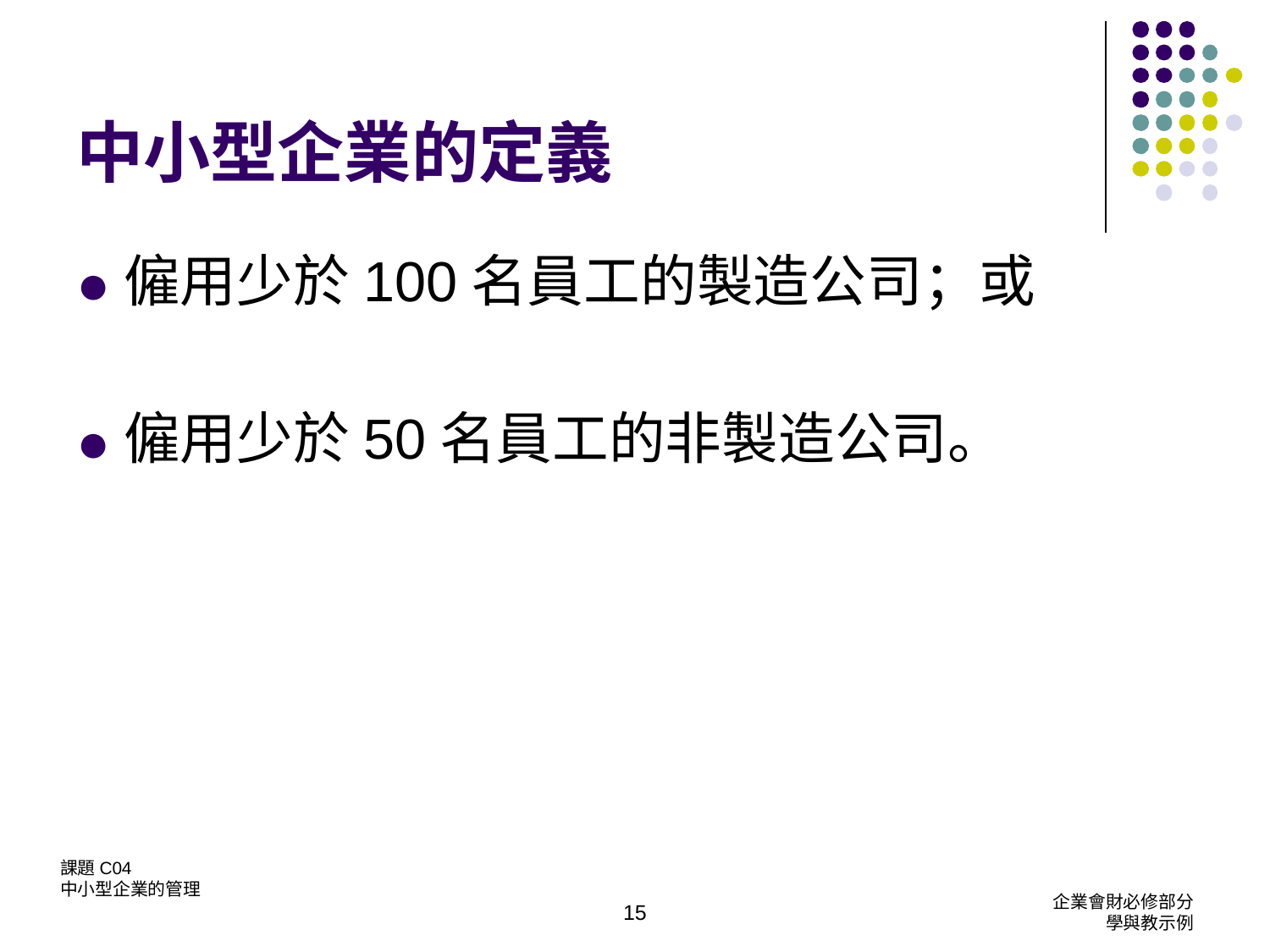

# 中小型企業的定義
僱用少於100名員工的製造公司；或

僱用少於50名員工的非製造公司。
課題C04
中小型企業的管理

企業會財必修部分
學與教示例

15